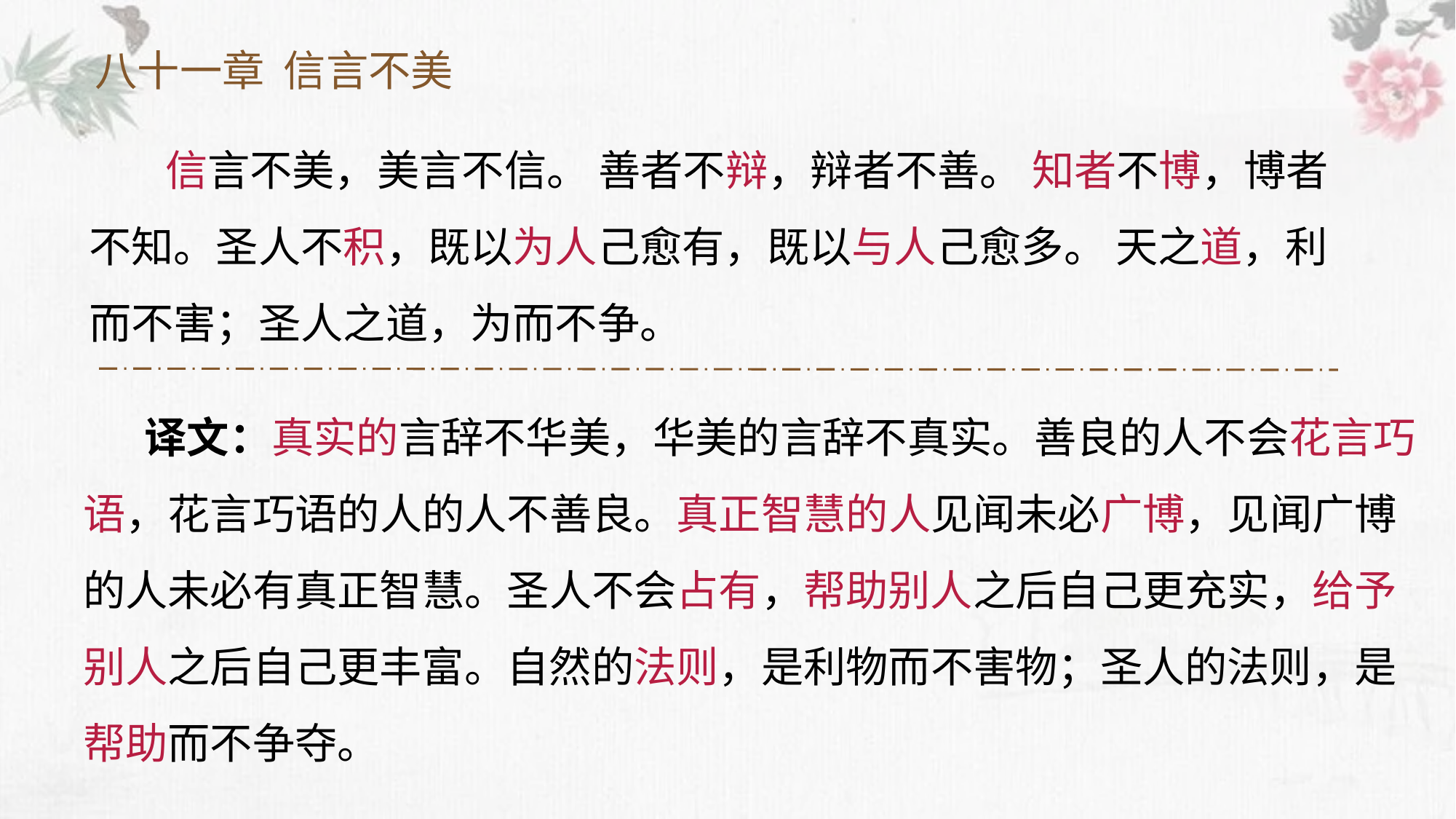

# 八十一章  信言不美
       信言不美，美言不信。 善者不辩，辩者不善。 知者不博，博者不知。圣人不积，既以为人己愈有，既以与人己愈多。 天之道，利而不害；圣人之道，为而不争。

       译文：真实的言辞不华美，华美的言辞不真实。善良的人不会花言巧语，花言巧语的人的人不善良。真正智慧的人见闻未必广博，见闻广博的人未必有真正智慧。圣人不会占有，帮助别人之后自己更充实，给予别人之后自己更丰富。自然的法则，是利物而不害物；圣人的法则，是帮助而不争夺。